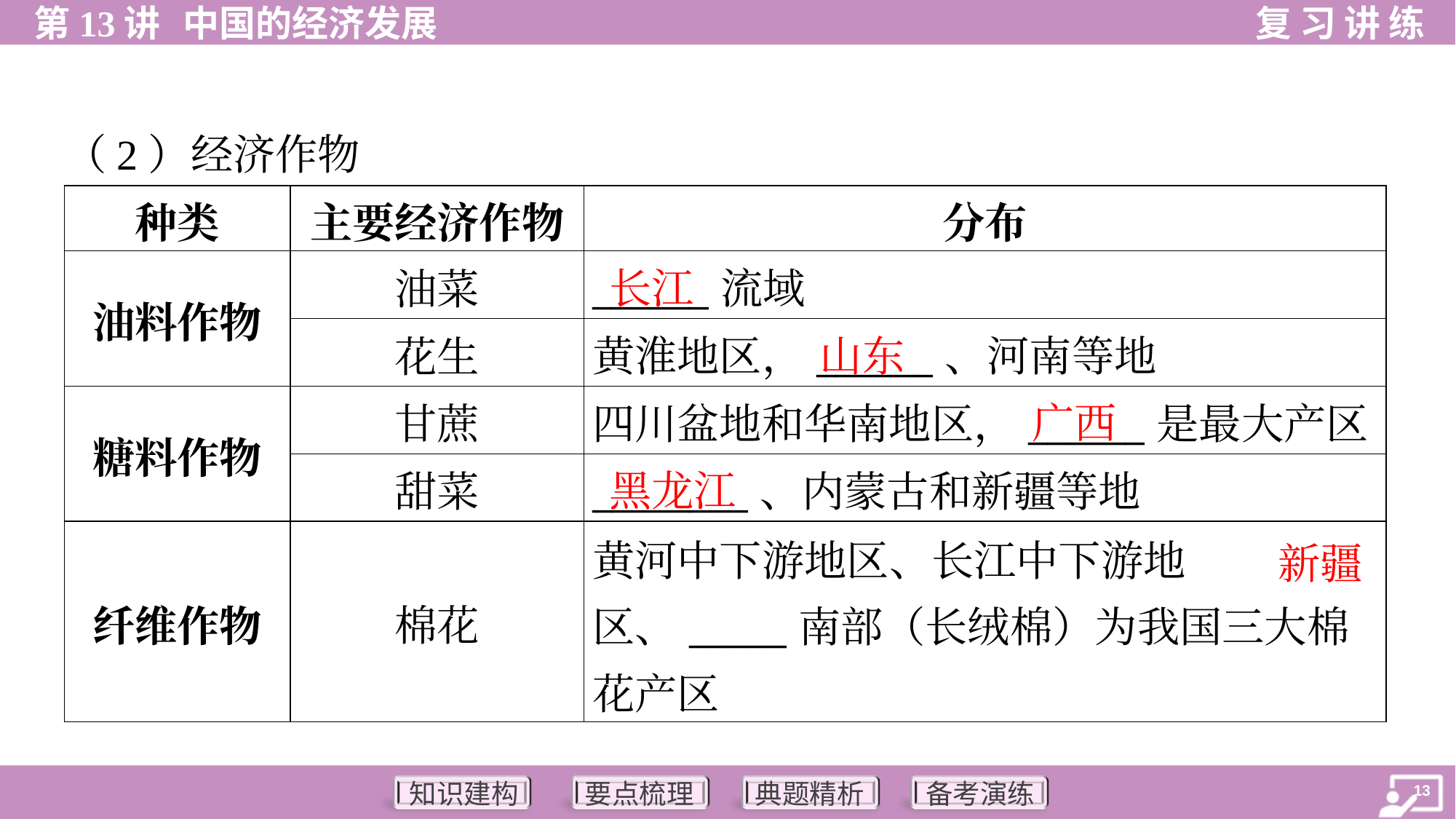

（2）经济作物
| 种类 | 主要经济作物 | 分布 |
| --- | --- | --- |
| 油料作物 | 油菜 | \_\_\_\_\_\_流域 |
|  | 花生 | 黄淮地区，\_\_\_\_\_\_、河南等地 |
| 糖料作物 | 甘蔗 | 四川盆地和华南地区，\_\_\_\_\_\_是最大产区 |
|  | 甜菜 | \_\_\_\_\_\_\_\_、内蒙古和新疆等地 |
| 纤维作物 | 棉花 | 黄河中下游地区、长江中下游地区、\_\_\_\_\_南部（长绒棉）为我国三大棉花产区 |
长江
山东
广西
黑龙江
新疆